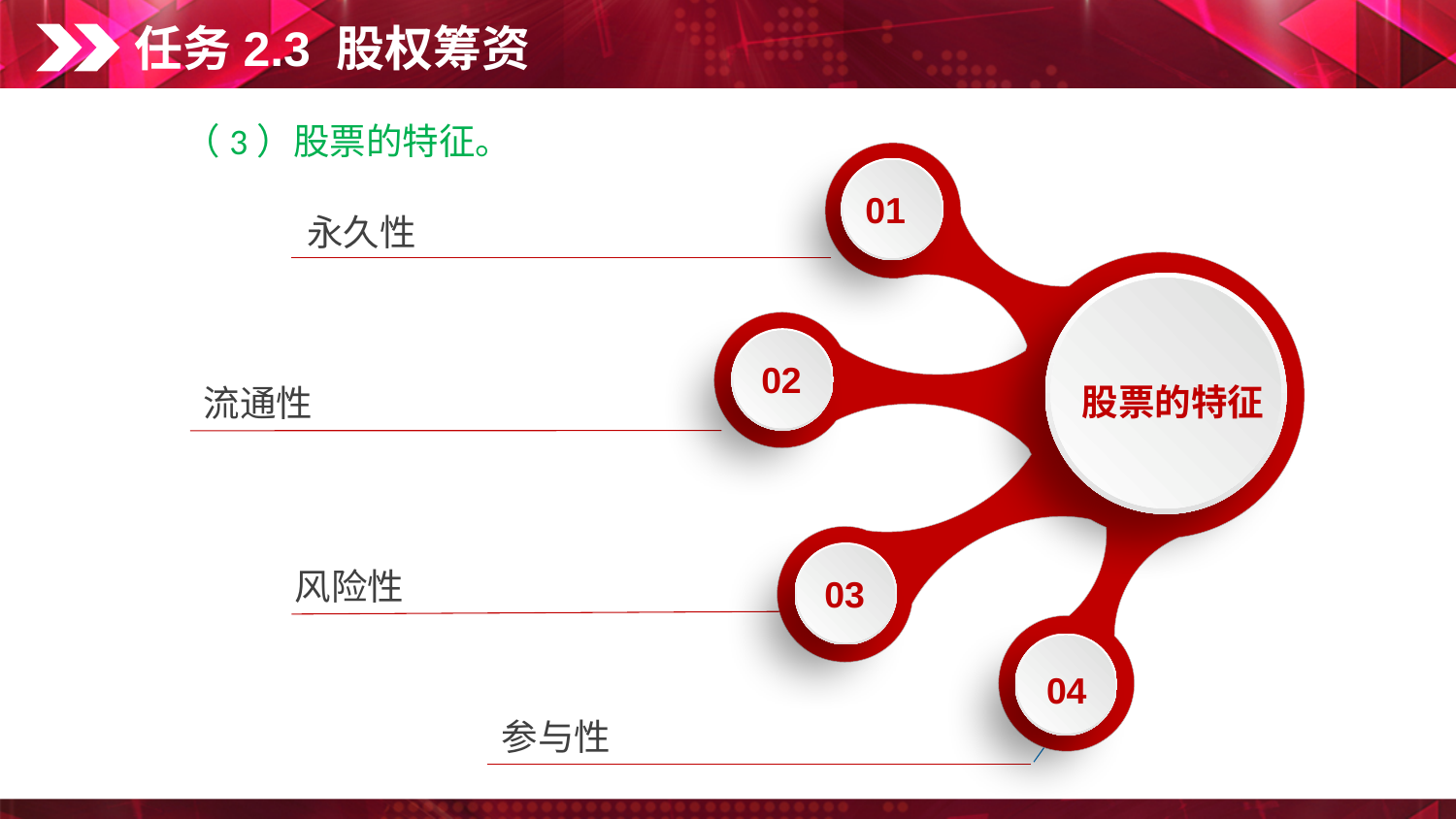

任务2.3 股权筹资

　　（3）股票的特征。

01
永久性

股票的特征

02
流通性
风险性

03

04
参与性